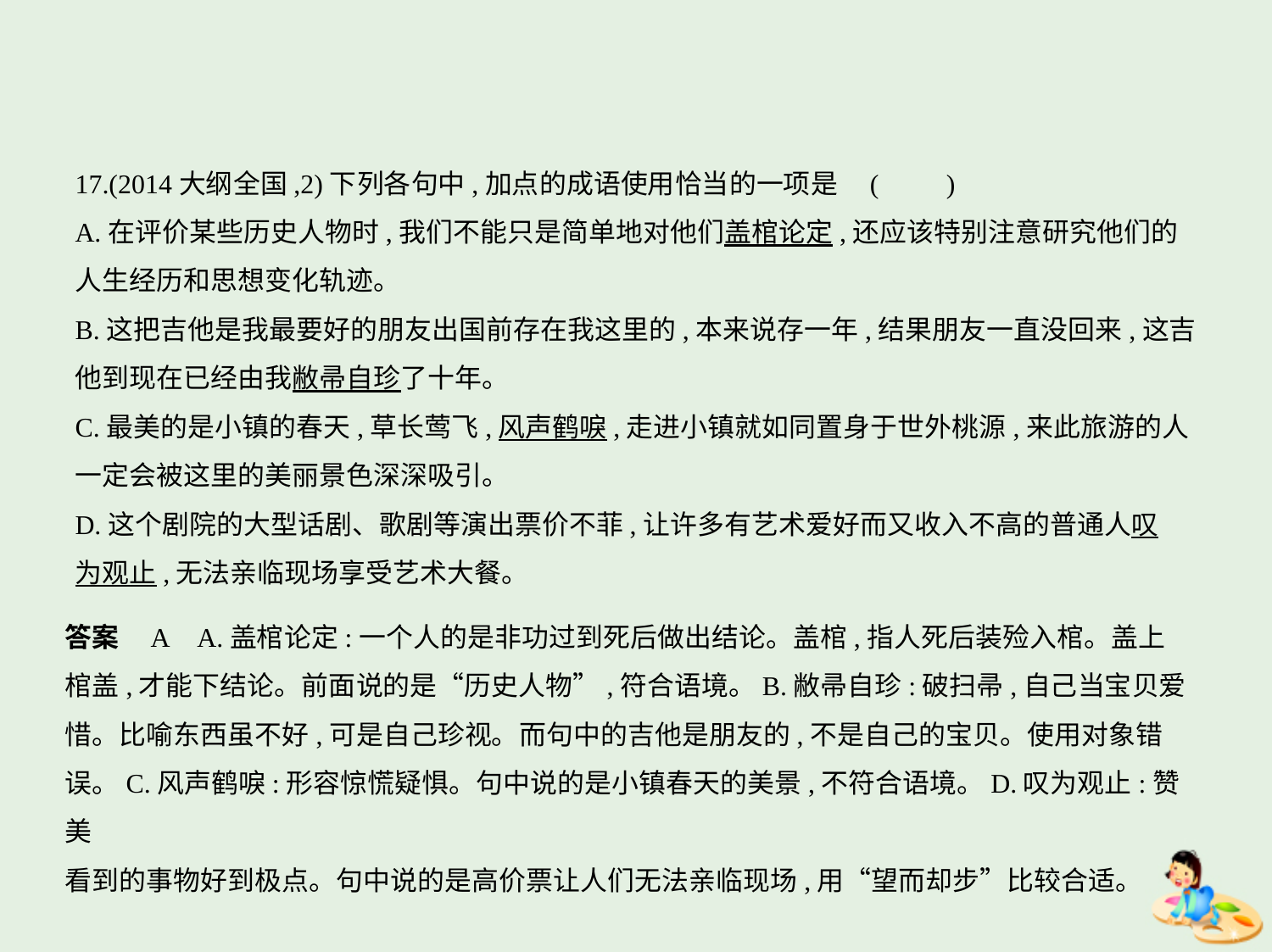

17.(2014大纲全国,2)下列各句中,加点的成语使用恰当的一项是 (　　)
A.在评价某些历史人物时,我们不能只是简单地对他们盖棺论定,还应该特别注意研究他们的
人生经历和思想变化轨迹。
B.这把吉他是我最要好的朋友出国前存在我这里的,本来说存一年,结果朋友一直没回来,这吉
他到现在已经由我敝帚自珍了十年。
C.最美的是小镇的春天,草长莺飞,风声鹤唳,走进小镇就如同置身于世外桃源,来此旅游的人
一定会被这里的美丽景色深深吸引。
D.这个剧院的大型话剧、歌剧等演出票价不菲,让许多有艺术爱好而又收入不高的普通人叹
为观止,无法亲临现场享受艺术大餐。
答案    A    A.盖棺论定:一个人的是非功过到死后做出结论。盖棺,指人死后装殓入棺。盖上
棺盖,才能下结论。前面说的是“历史人物”,符合语境。B.敝帚自珍:破扫帚,自己当宝贝爱
惜。比喻东西虽不好,可是自己珍视。而句中的吉他是朋友的,不是自己的宝贝。使用对象错
误。C.风声鹤唳:形容惊慌疑惧。句中说的是小镇春天的美景,不符合语境。D.叹为观止:赞美
看到的事物好到极点。句中说的是高价票让人们无法亲临现场,用“望而却步”比较合适。